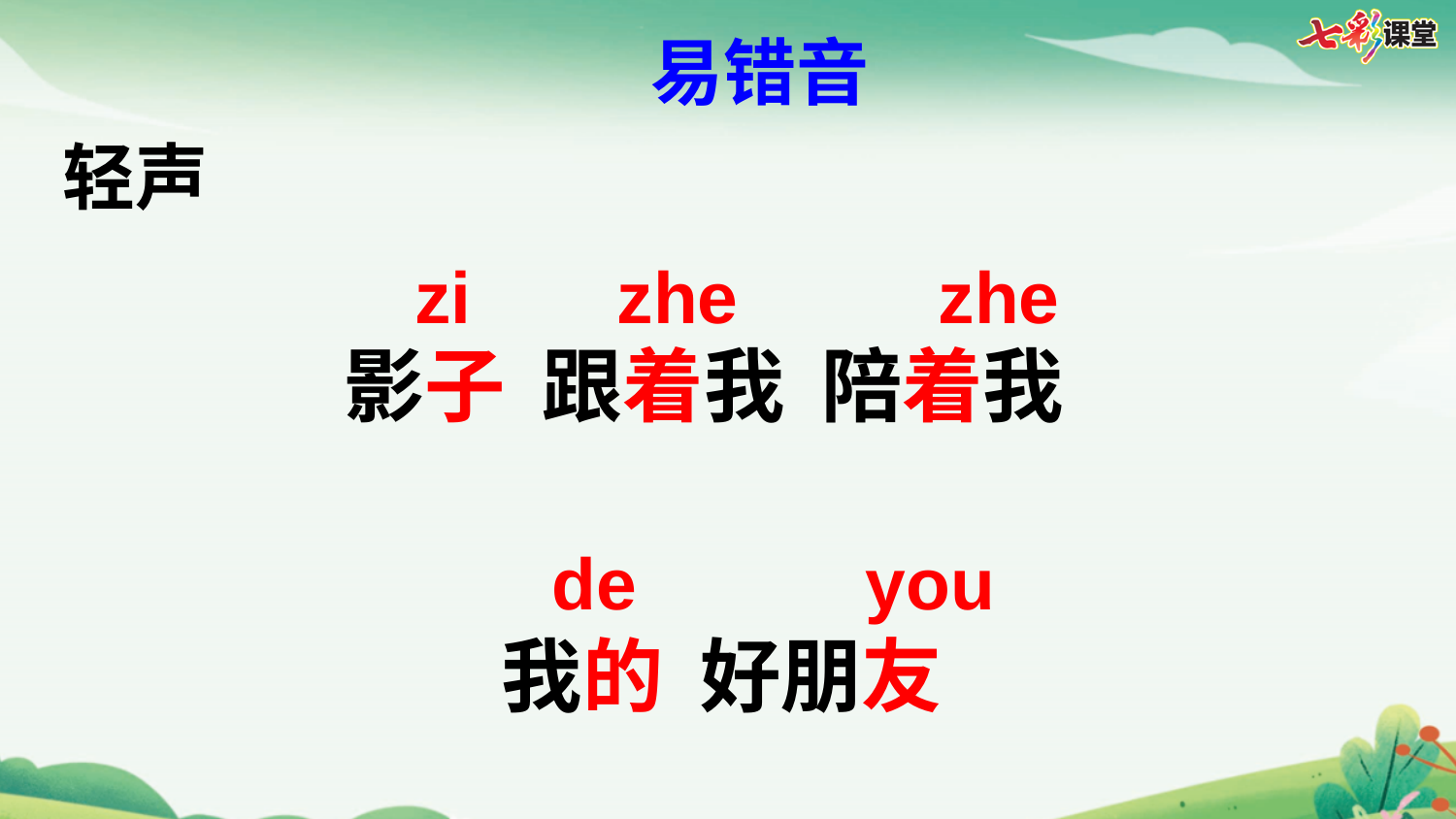

易错音
轻声
zi
zhe
zhe
影子  跟着我  陪着我

我的  好朋友
de
you